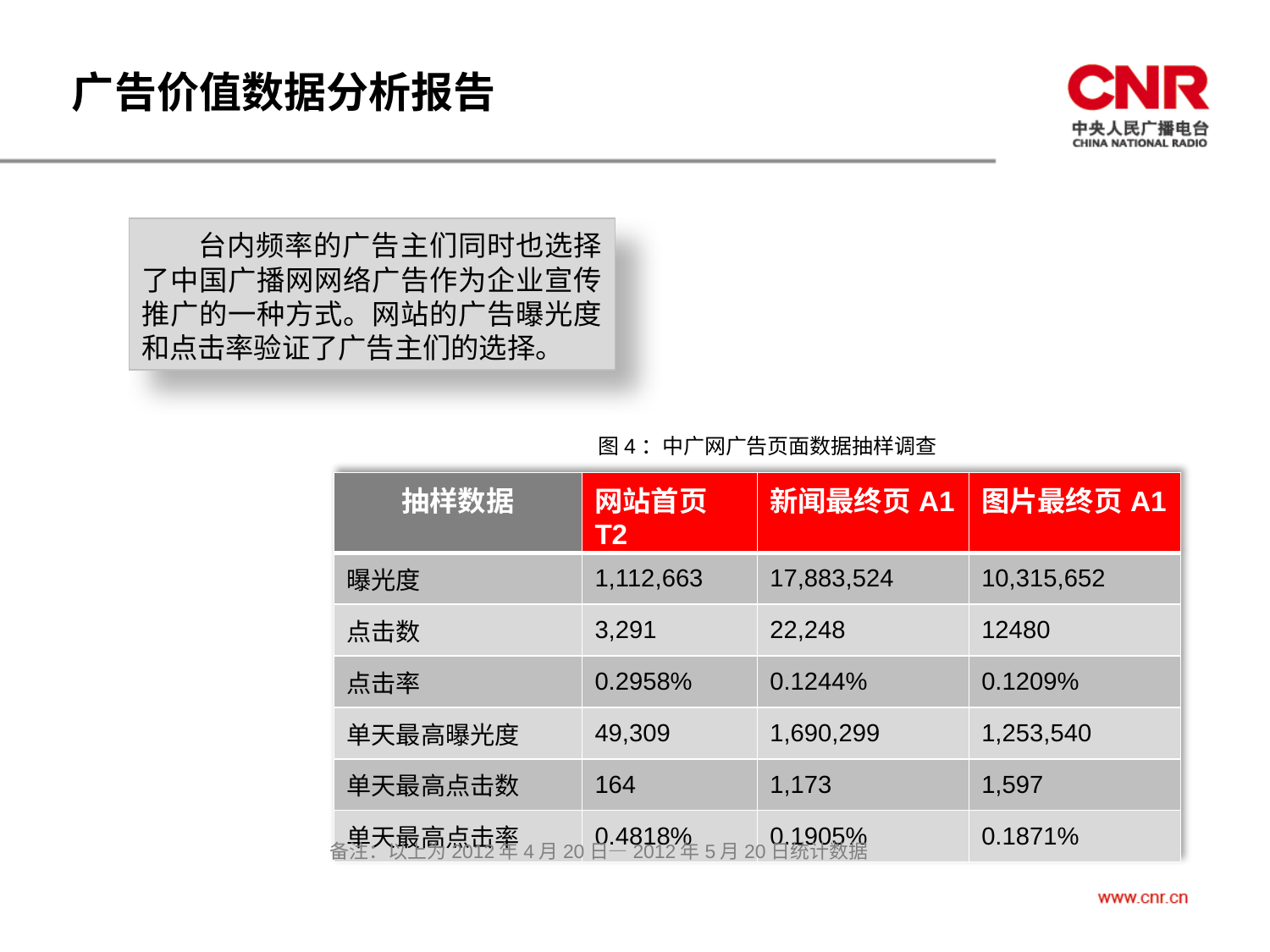

广告价值数据分析报告
      台内频率的广告主们同时也选择了中国广播网网络广告作为企业宣传推广的一种方式。网站的广告曝光度和点击率验证了广告主们的选择。
图4：中广网广告页面数据抽样调查
| 抽样数据 | 网站首页T2 | 新闻最终页A1 | 图片最终页A1 |
| --- | --- | --- | --- |
| 曝光度 | 1,112,663 | 17,883,524 | 10,315,652 |
| 点击数 | 3,291 | 22,248 | 12480 |
| 点击率 | 0.2958% | 0.1244% | 0.1209% |
| 单天最高曝光度 | 49,309 | 1,690,299 | 1,253,540 |
| 单天最高点击数 | 164 | 1,173 | 1,597 |
| 单天最高点击率 | 0.4818% | 0.1905% | 0.1871% |
备注：以上为2012年4月20日—2012年5月20日统计数据